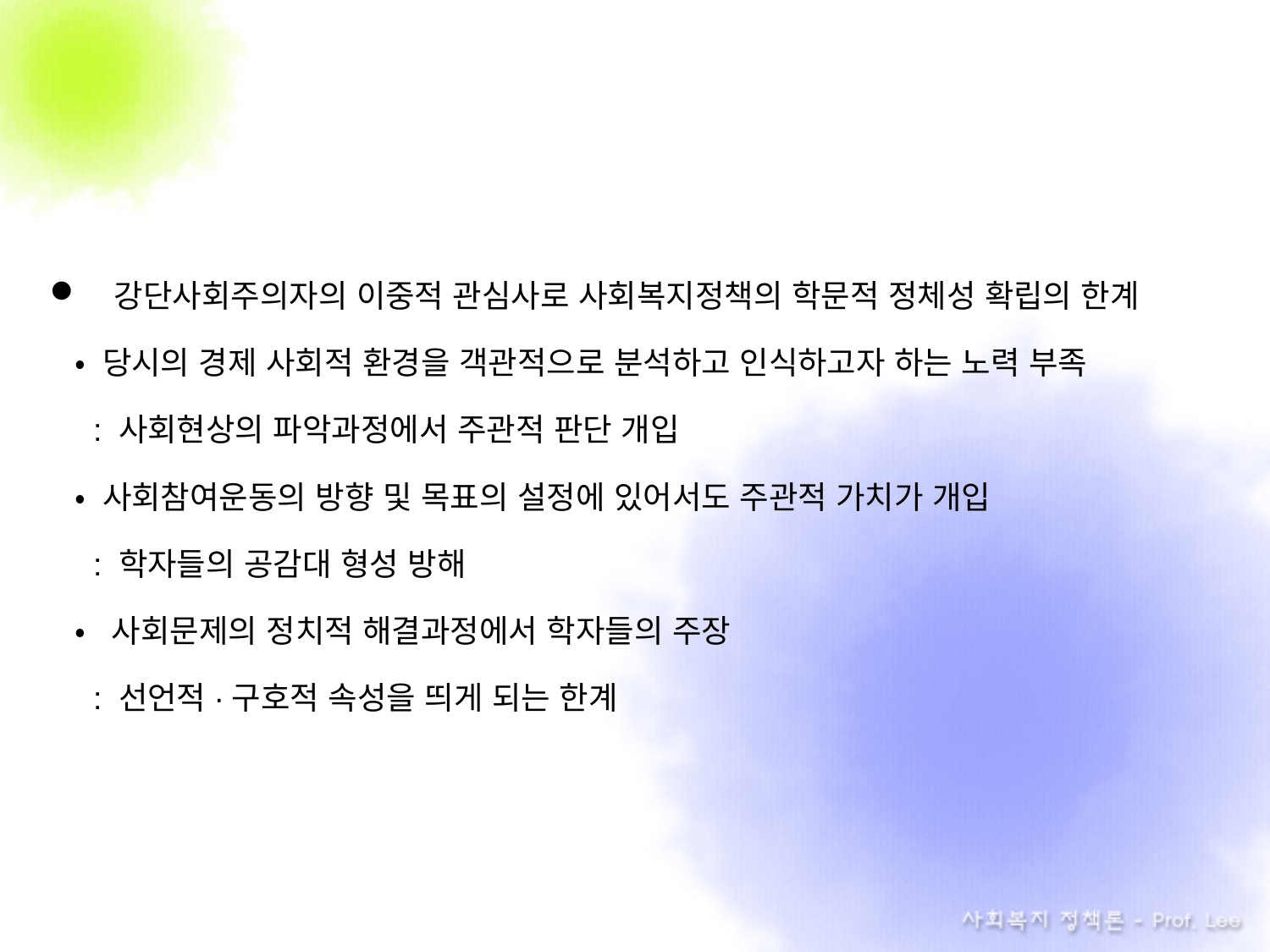

강단사회주의자의 이중적 관심사로 사회복지정책의 학문적 정체성 확립의 한계
• 당시의 경제 사회적 환경을 객관적으로 분석하고 인식하고자 하는 노력 부족
  : 사회현상의 파악과정에서 주관적 판단 개입
• 사회참여운동의 방향 및 목표의 설정에 있어서도 주관적 가치가 개입
  : 학자들의 공감대 형성 방해
•  사회문제의 정치적 해결과정에서 학자들의 주장
  : 선언적·구호적 속성을 띄게 되는 한계